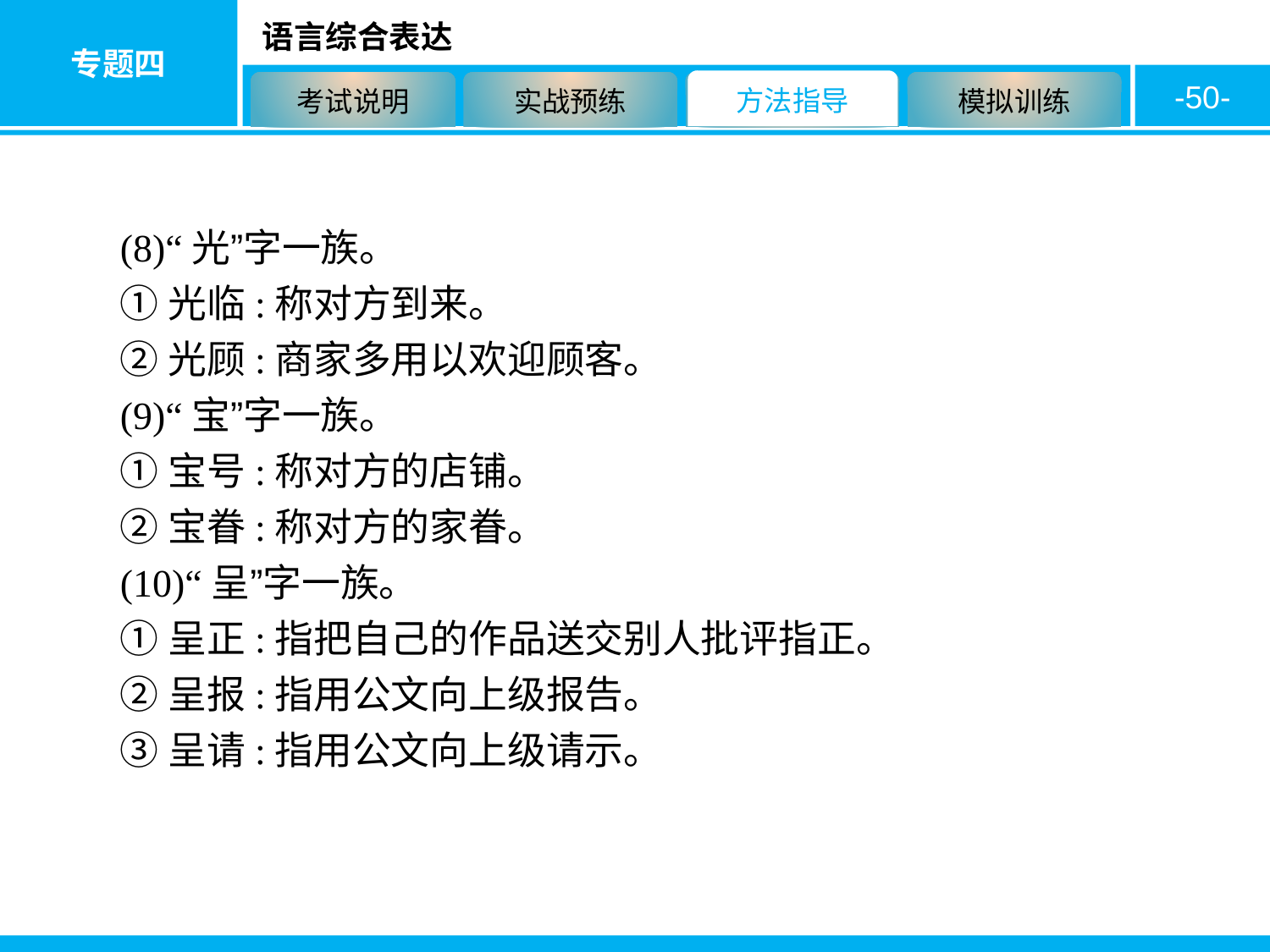

-50-
(8)“光”字一族。
①光临:称对方到来。
②光顾:商家多用以欢迎顾客。
(9)“宝”字一族。
①宝号:称对方的店铺。
②宝眷:称对方的家眷。
(10)“呈”字一族。
①呈正:指把自己的作品送交别人批评指正。
②呈报:指用公文向上级报告。
③呈请:指用公文向上级请示。